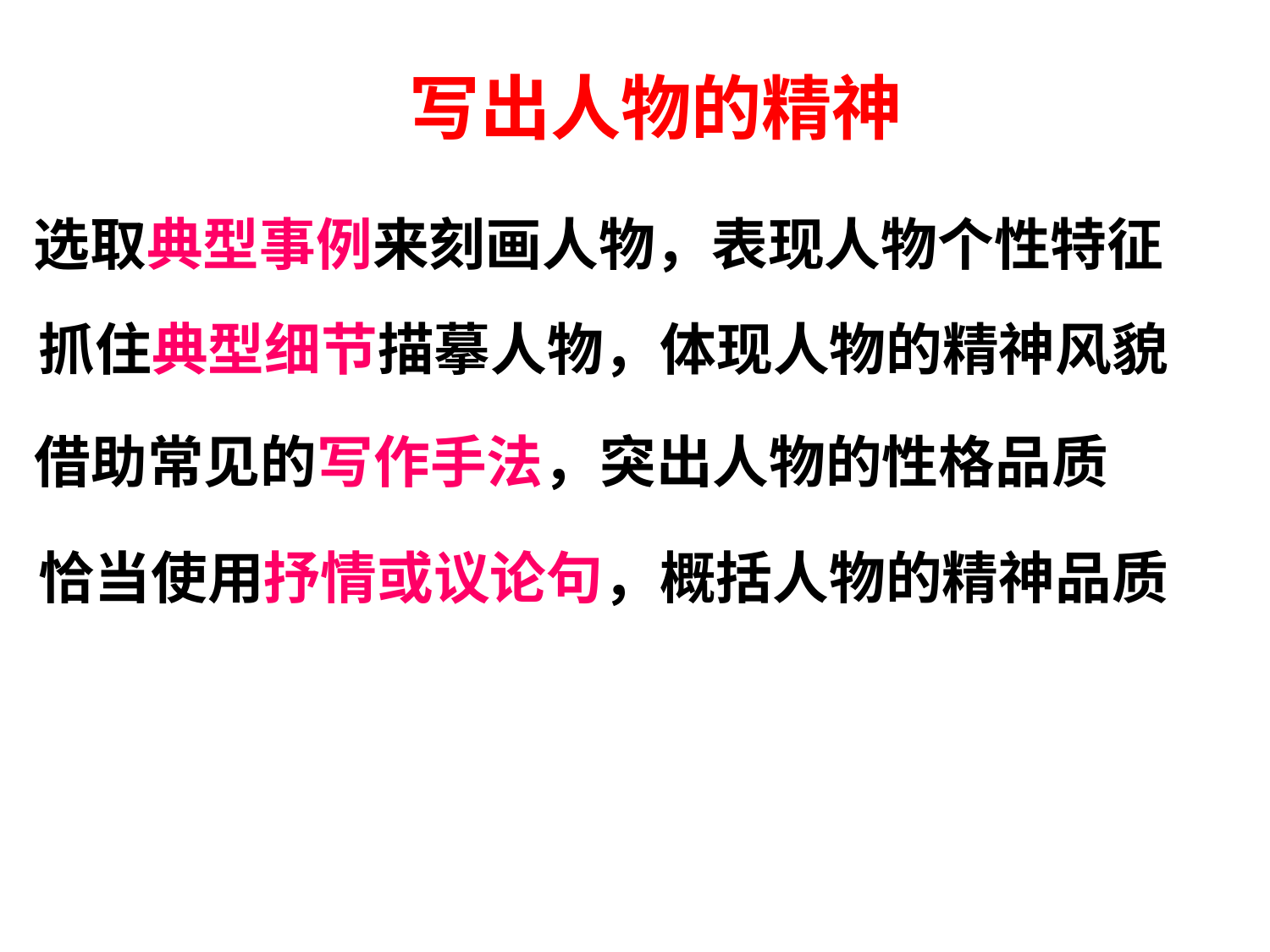

写出人物的精神

选取典型事例来刻画人物，表现人物个性特征
   抓住典型细节描摹人物，体现人物的精神风貌
借助常见的写作手法，突出人物的性格品质
恰当使用抒情或议论句，概括人物的精神品质